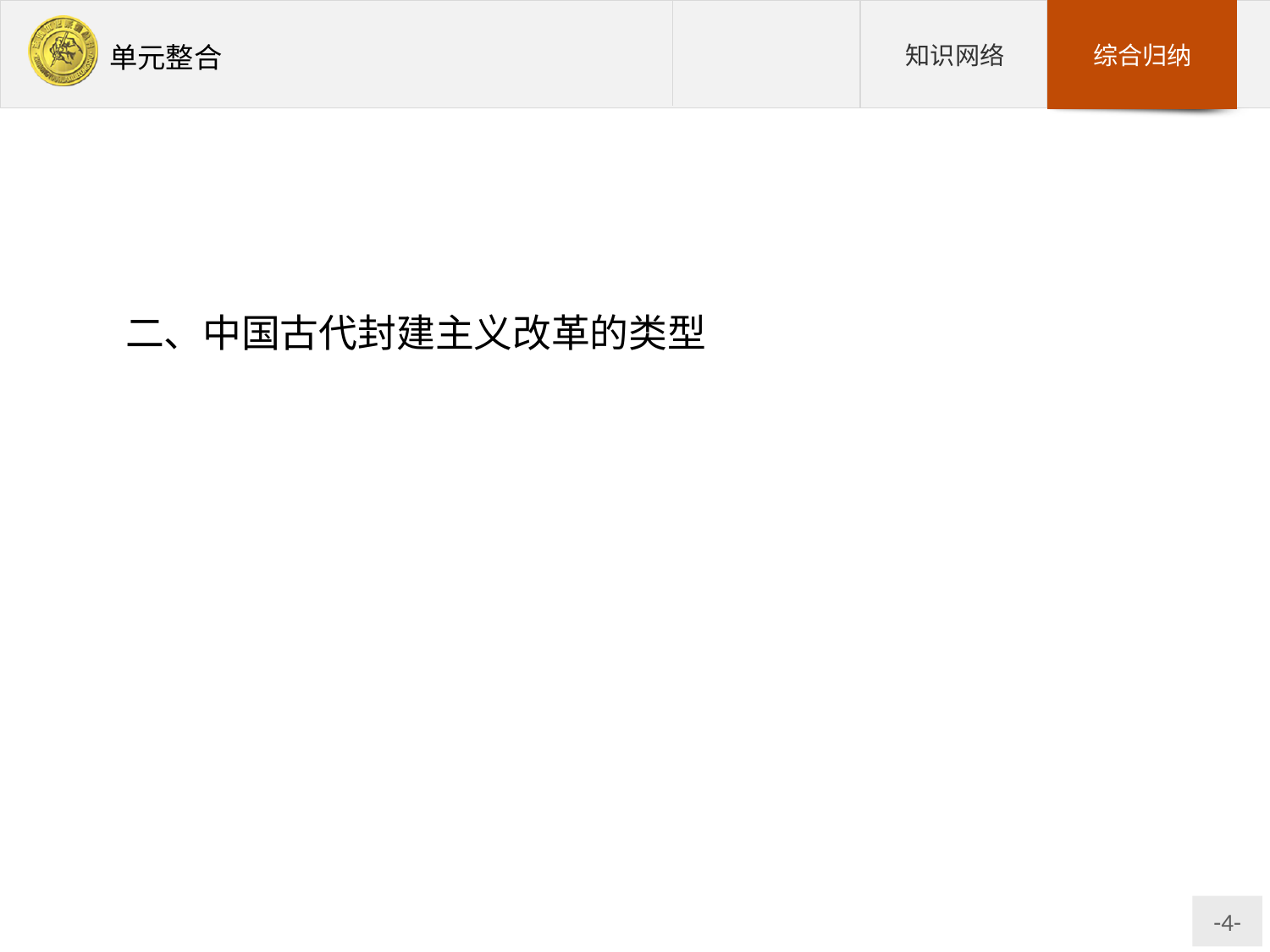

二、中国古代封建主义改革的类型
1.确立封建制度的改革:商鞅变法是战国时期秦国的地主阶级所进行的促使奴隶制度向封建制度转变的一场改革运动。
2.挽救危机、自我完善的改革:王安石变法是北宋中期为挽救统治危机,封建统治阶级对其内部政策的调整。
3.少数民族学习先进制度文化的改革(兼有确立封建制度和民族融合的性质),如北魏孝文帝改革。